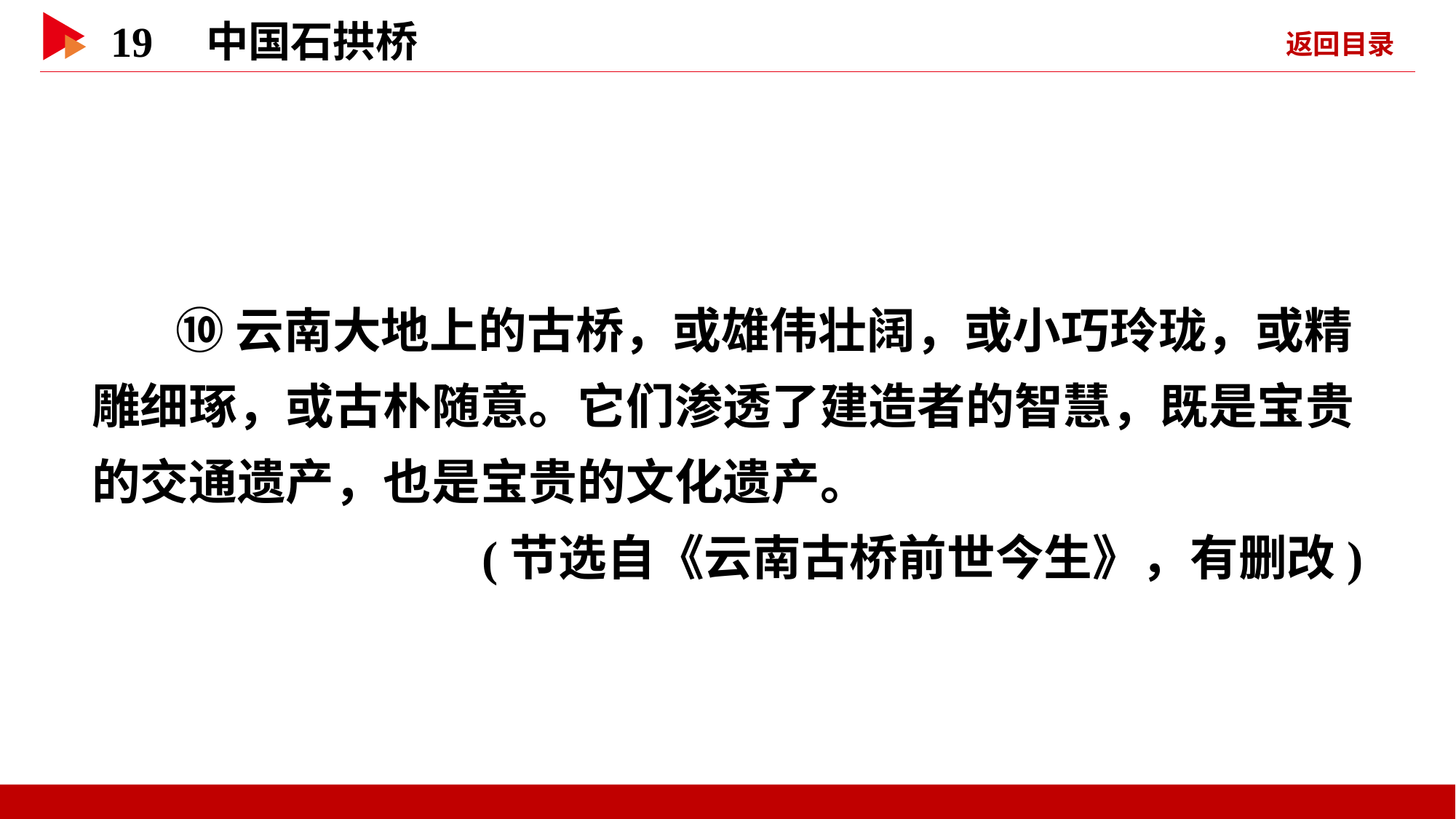

⑩云南大地上的古桥，或雄伟壮阔，或小巧玲珑，或精雕细琢，或古朴随意。它们渗透了建造者的智慧，既是宝贵的交通遗产，也是宝贵的文化遗产。
(节选自《云南古桥前世今生》，有删改)